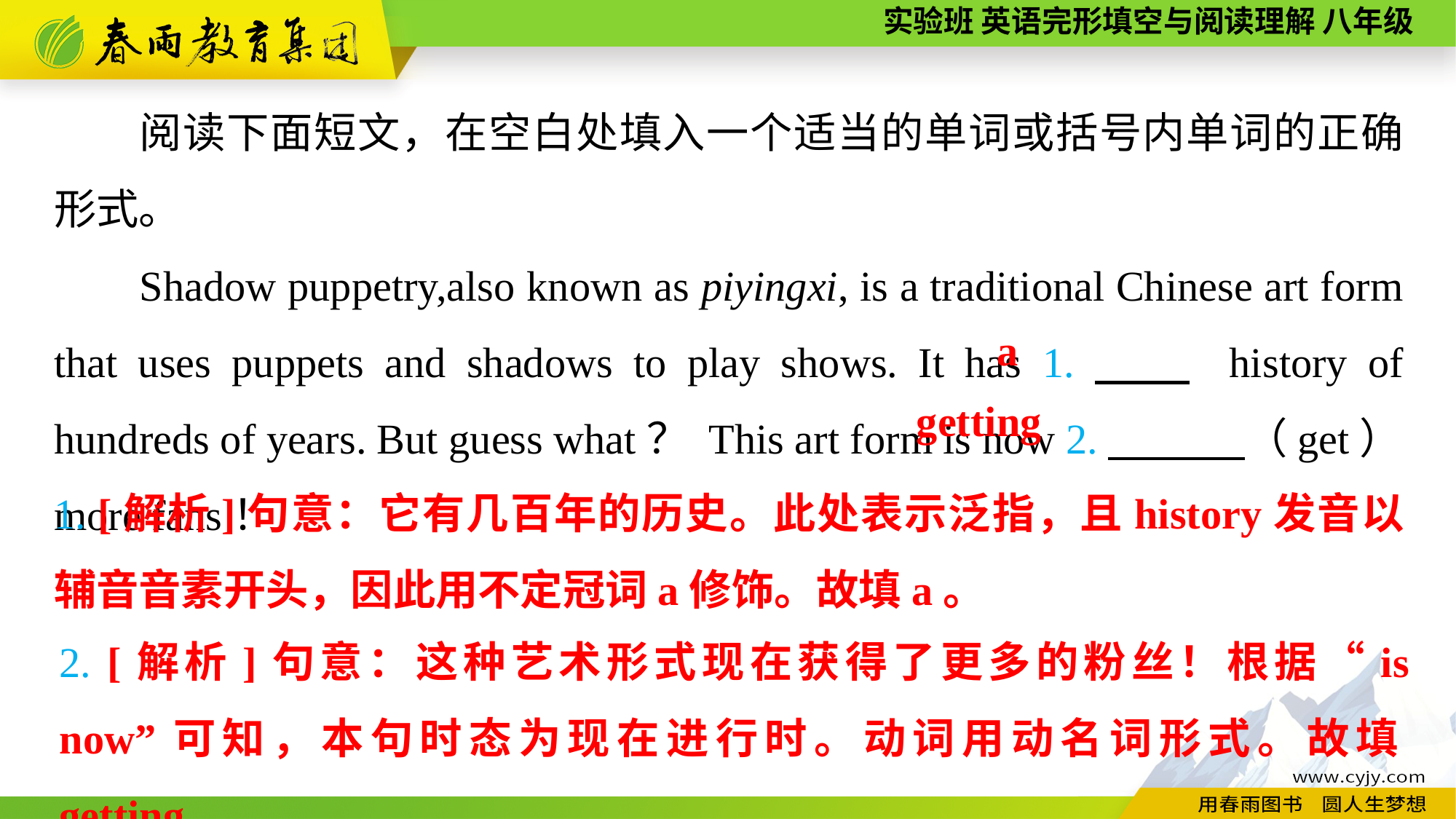

阅读下面短文，在空白处填入一个适当的单词或括号内单词的正确形式。
Shadow puppetry,also known as piyingxi, is a traditional Chinese art form that uses puppets and shadows to play shows. It has 1.　　 history of hundreds of years. But guess what？ This art form is now 2.　 　　（get）more fans！
a
getting
1. [解析]句意：它有几百年的历史。此处表示泛指，且history发音以辅音音素开头，因此用不定冠词a修饰。故填a。
2. [解析]句意：这种艺术形式现在获得了更多的粉丝！根据“is now”可知，本句时态为现在进行时。动词用动名词形式。故填getting。